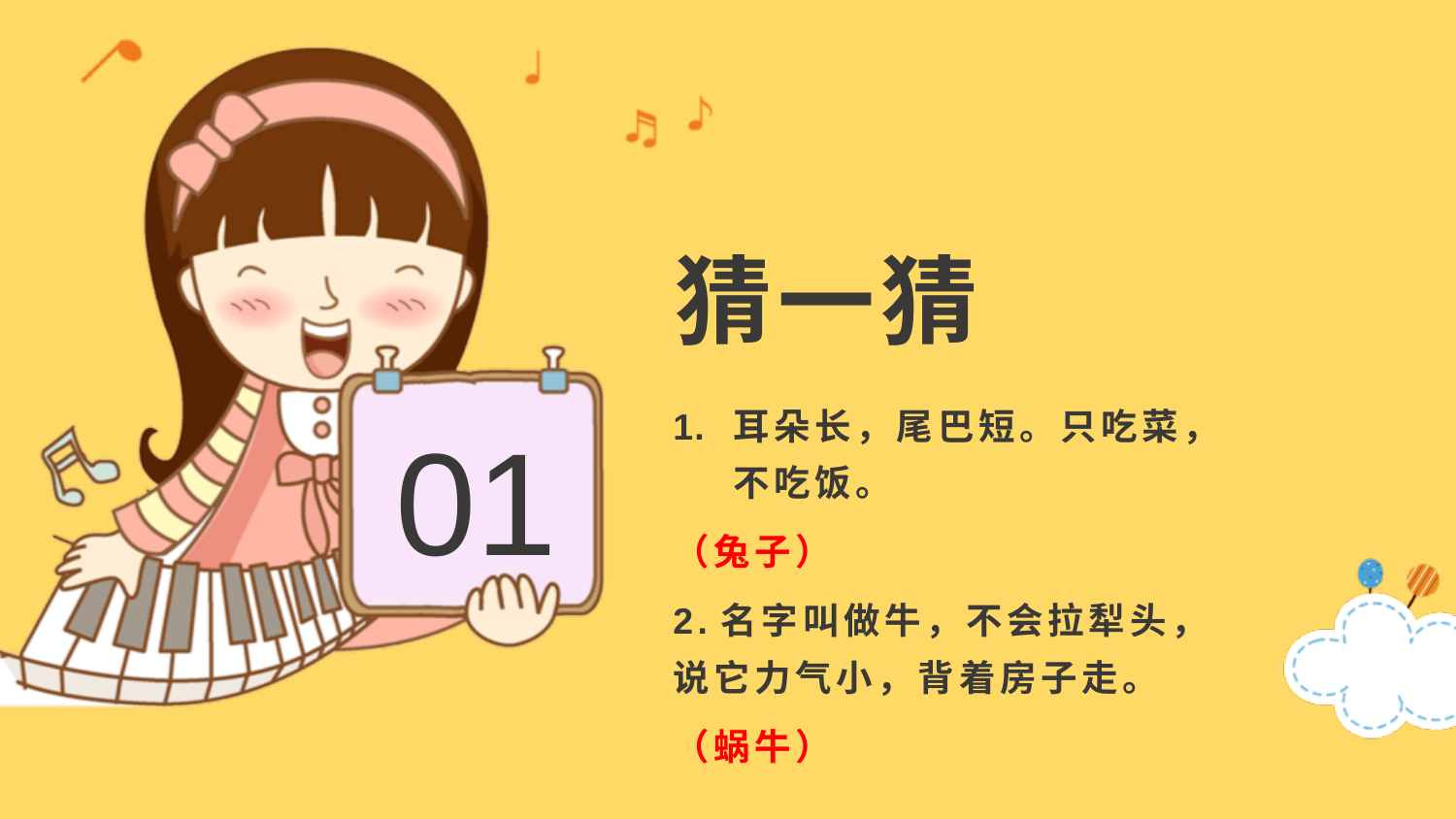

https://www.ypppt.com/
猜一猜
耳朵长，尾巴短。只吃菜，不吃饭。
（兔子）
2.名字叫做牛，不会拉犁头， 说它力气小，背着房子走。
（蜗牛）
01